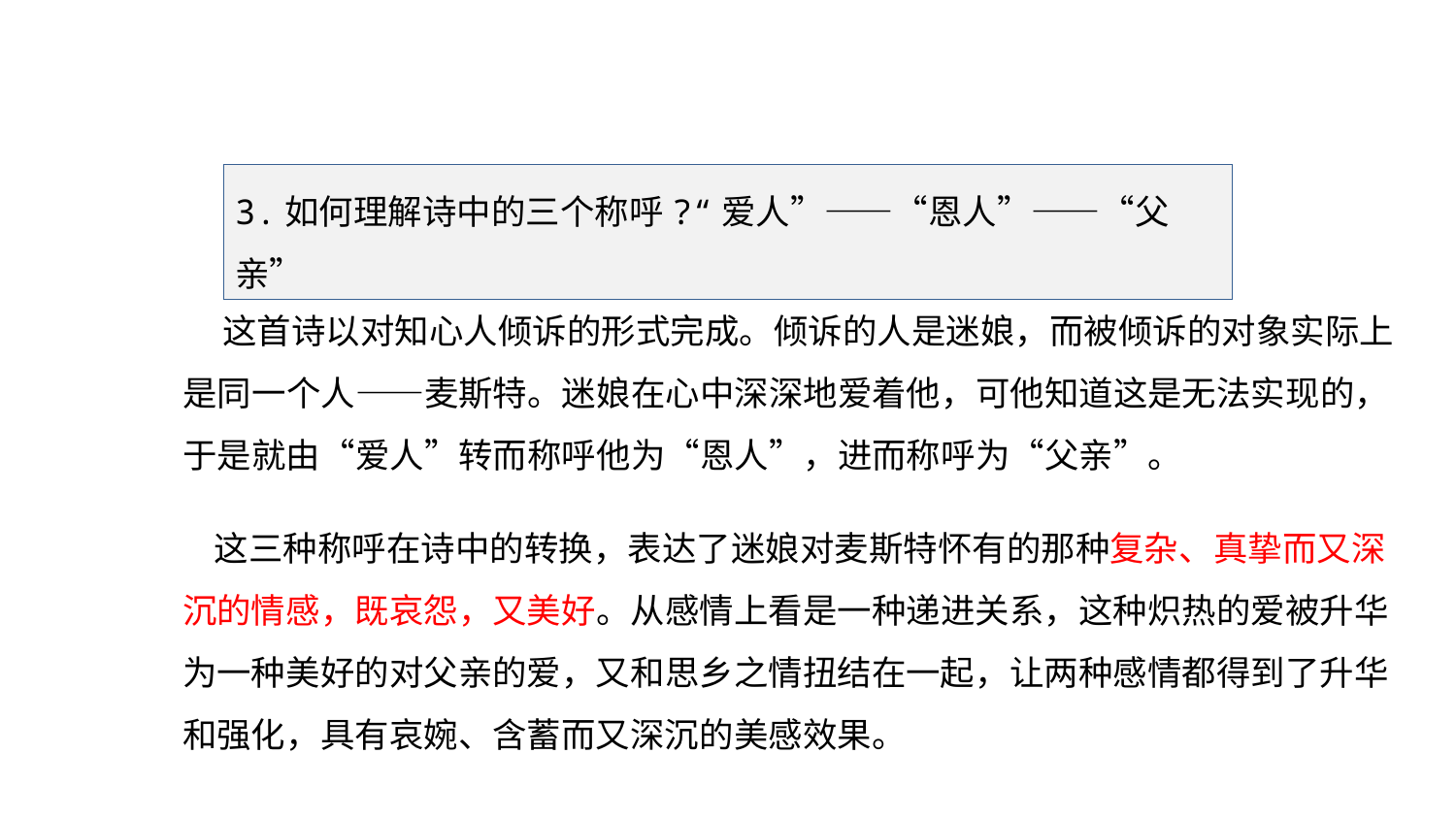

阅读探究
3.如何理解诗中的三个称呼?“爱人”——“恩人”——“父亲”
    这首诗以对知心人倾诉的形式完成。倾诉的人是迷娘，而被倾诉的对象实际上是同一个人——麦斯特。迷娘在心中深深地爱着他，可他知道这是无法实现的，于是就由“爱人”转而称呼他为“恩人”，进而称呼为“父亲”。
   这三种称呼在诗中的转换，表达了迷娘对麦斯特怀有的那种复杂、真挚而又深沉的情感，既哀怨，又美好。从感情上看是一种递进关系，这种炽热的爱被升华为一种美好的对父亲的爱，又和思乡之情扭结在一起，让两种感情都得到了升华和强化，具有哀婉、含蓄而又深沉的美感效果。